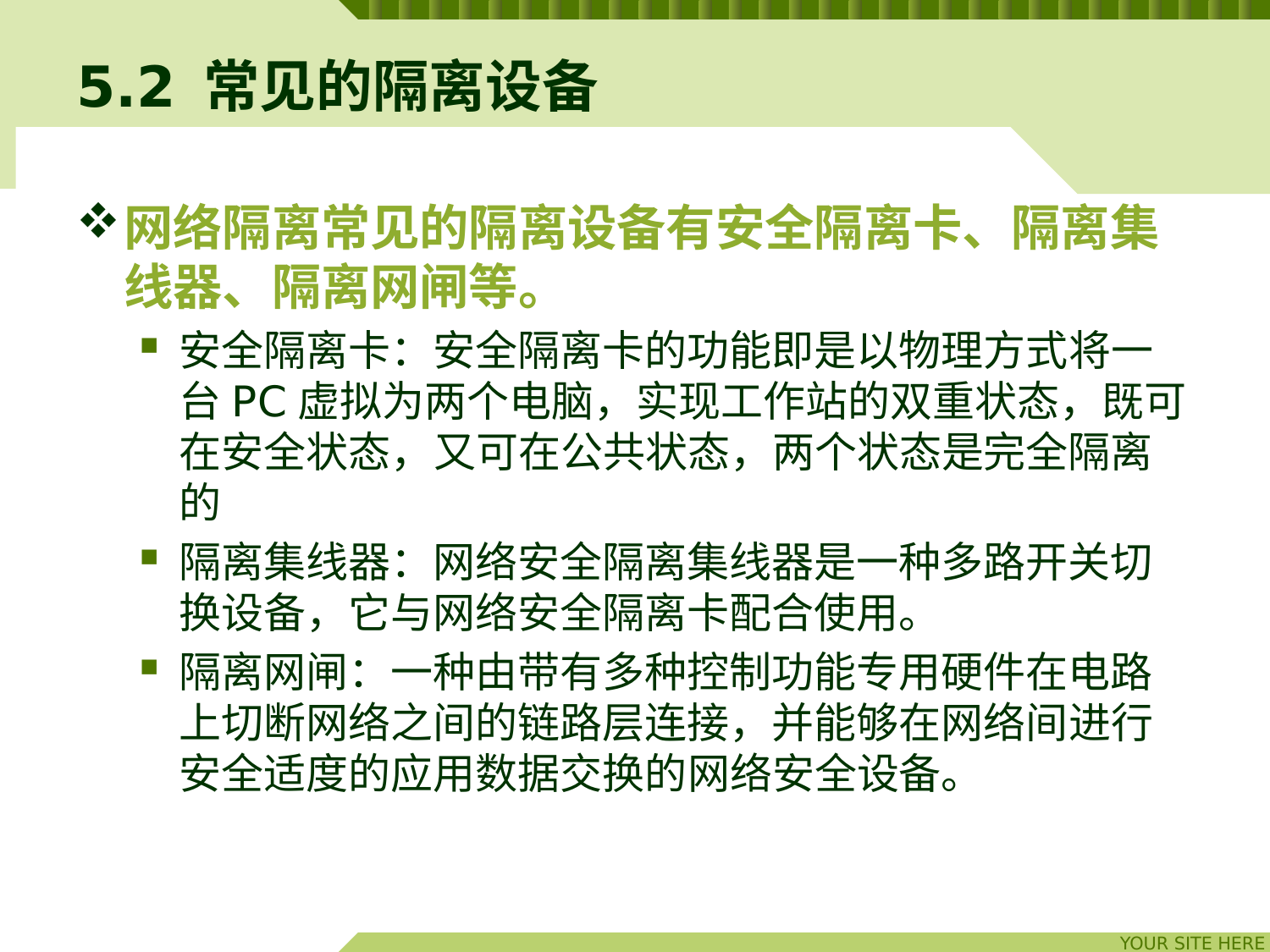

# 5.2	常见的隔离设备
网络隔离常见的隔离设备有安全隔离卡、隔离集线器、隔离网闸等。
安全隔离卡：安全隔离卡的功能即是以物理方式将一台PC虚拟为两个电脑，实现工作站的双重状态，既可在安全状态，又可在公共状态，两个状态是完全隔离的
隔离集线器：网络安全隔离集线器是一种多路开关切换设备，它与网络安全隔离卡配合使用。
隔离网闸：一种由带有多种控制功能专用硬件在电路上切断网络之间的链路层连接，并能够在网络间进行安全适度的应用数据交换的网络安全设备。